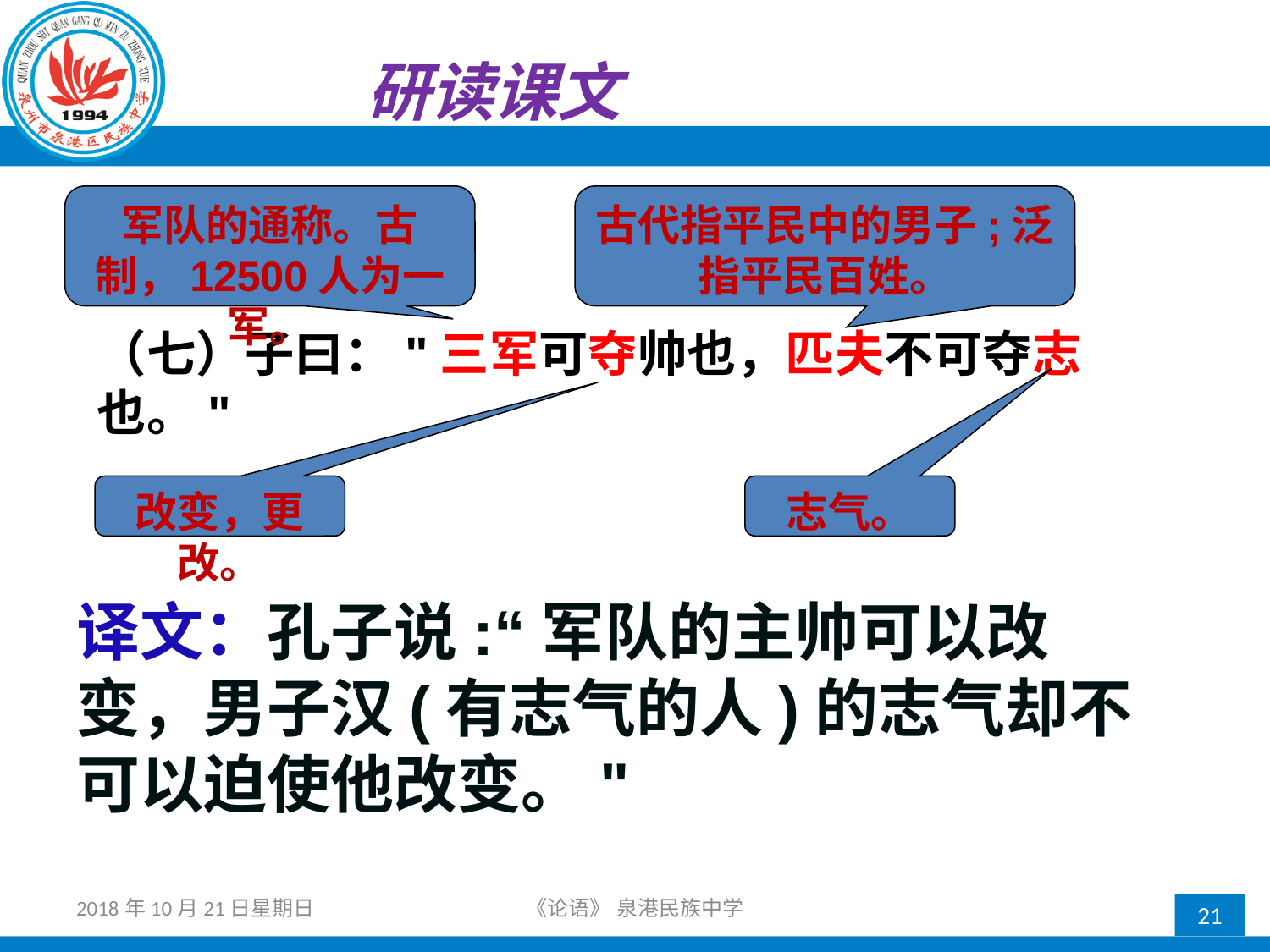

研读课文
军队的通称。古制，12500人为一军。
古代指平民中的男子;泛指平民百姓。
（七）子曰："三军可夺帅也，匹夫不可夺志也。"
改变，更改。
志气。
译文：孔子说:“军队的主帅可以改变，男子汉(有志气的人)的志气却不可以迫使他改变。"
2018年10月21日星期日
《论语》 泉港民族中学